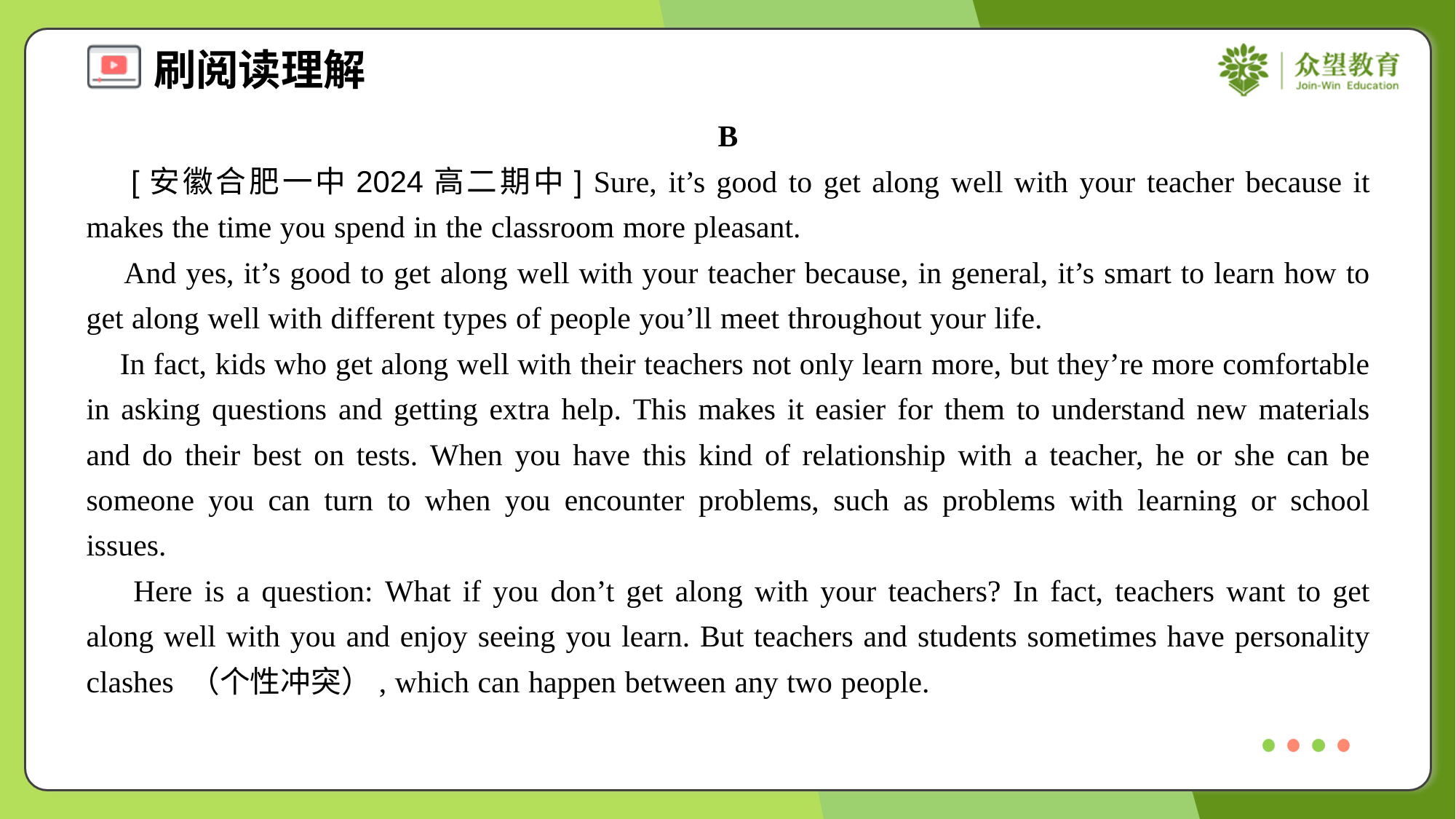

B
    [安徽合肥一中2024高二期中] Sure, it’s good to get along well with your teacher because it makes the time you spend in the classroom more pleasant.
    And yes, it’s good to get along well with your teacher because, in general, it’s smart to learn how to get along well with different types of people you’ll meet throughout your life.
    In fact, kids who get along well with their teachers not only learn more, but they’re more comfortable in asking questions and getting extra help. This makes it easier for them to understand new materials and do their best on tests. When you have this kind of relationship with a teacher, he or she can be someone you can turn to when you encounter problems, such as problems with learning or school issues.
    Here is a question: What if you don’t get along with your teachers? In fact, teachers want to get along well with you and enjoy seeing you learn. But teachers and students sometimes have personality clashes （个性冲突）, which can happen between any two people.